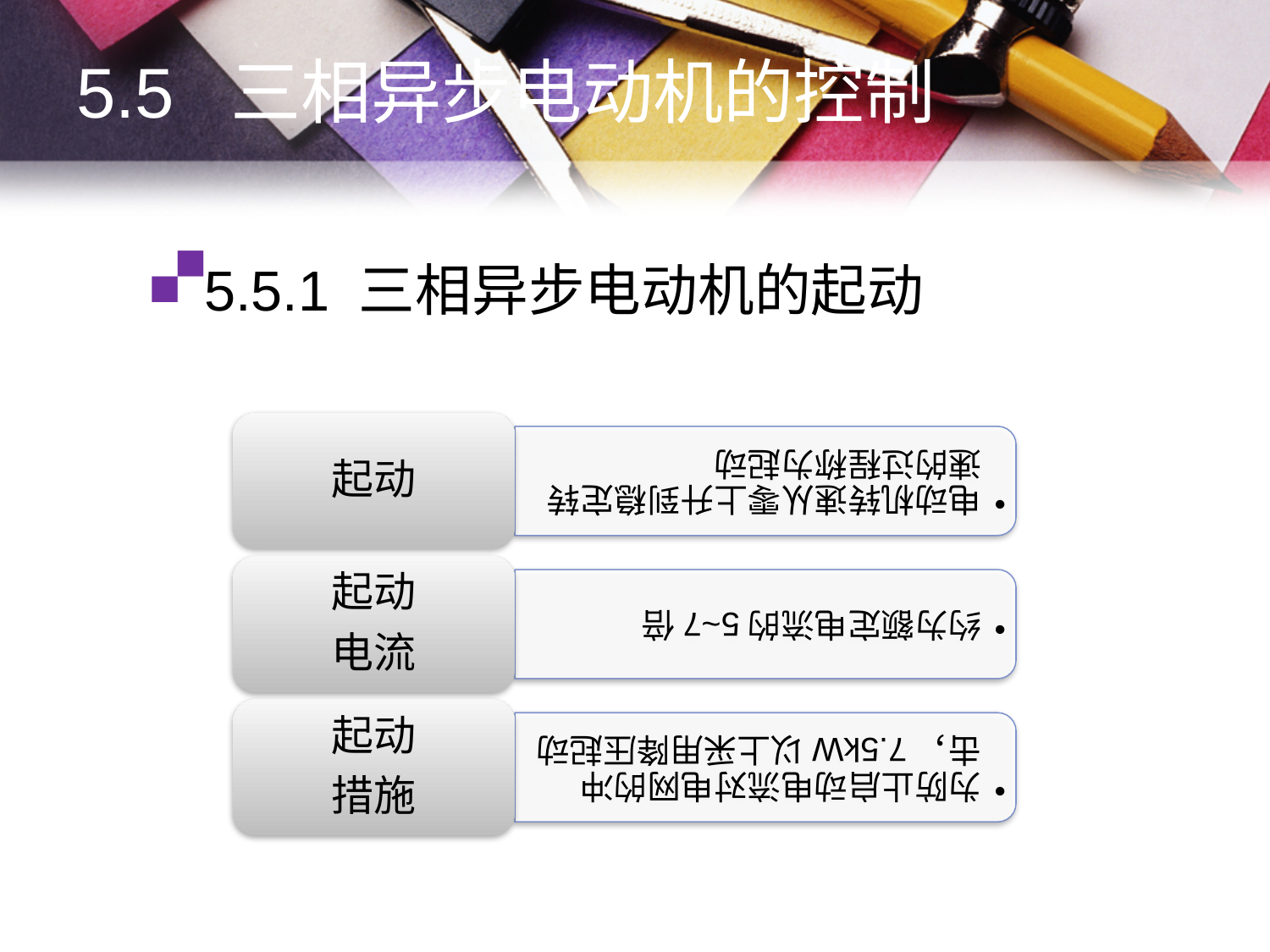

5.5  三相异步电动机的控制
# 5.5.1 三相异步电动机的起动
电动机转速从零上升到稳定转速的过程称为起动
起动
约为额定电流的5~7倍
起动
电流
为防止启动电流对电网的冲击，7.5kW以上采用降压起动
起动
措施